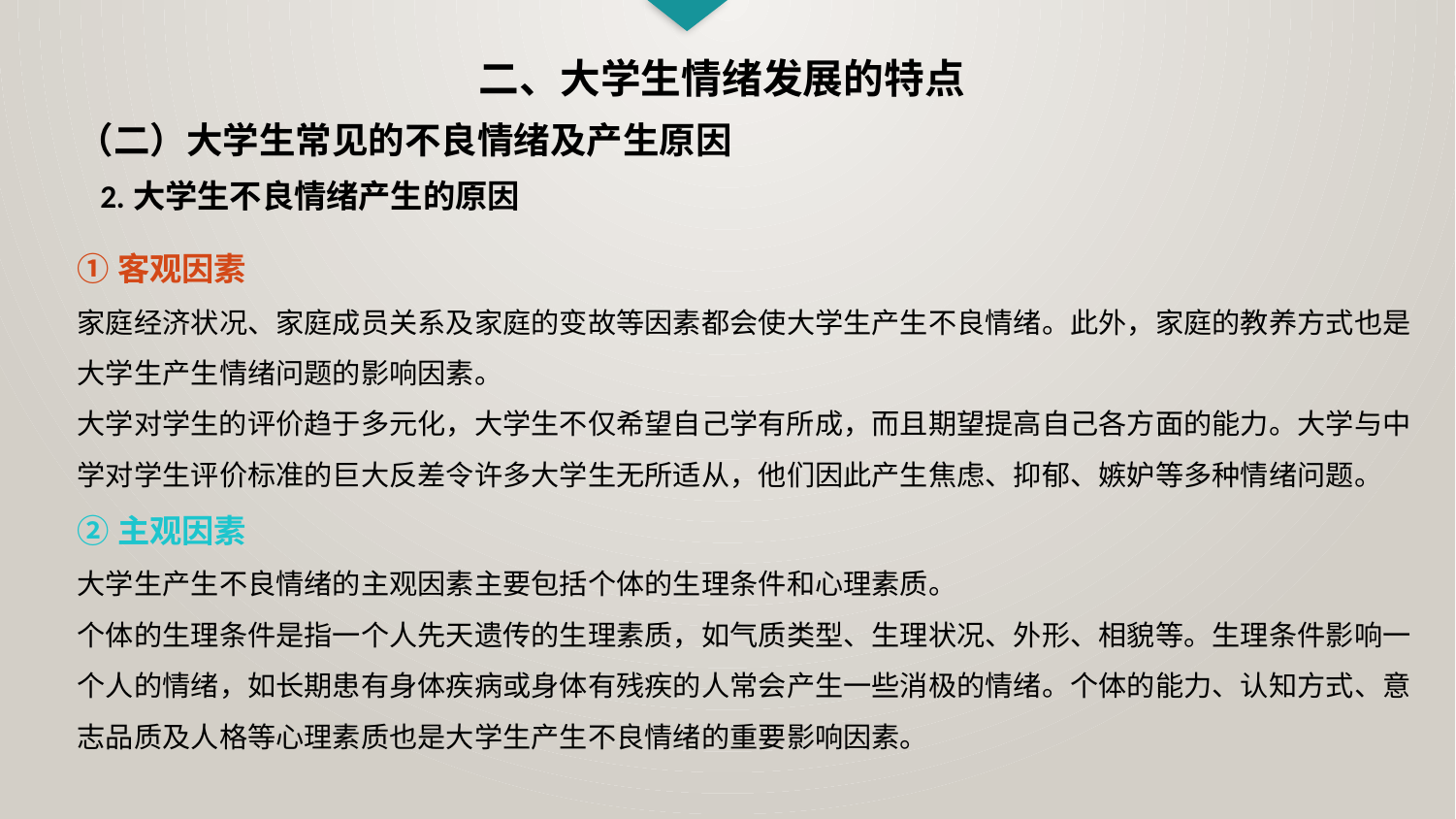

二、大学生情绪发展的特点
（二）大学生常见的不良情绪及产生原因
2.大学生不良情绪产生的原因
①客观因素
家庭经济状况、家庭成员关系及家庭的变故等因素都会使大学生产生不良情绪。此外，家庭的教养方式也是大学生产生情绪问题的影响因素。
大学对学生的评价趋于多元化，大学生不仅希望自己学有所成，而且期望提高自己各方面的能力。大学与中学对学生评价标准的巨大反差令许多大学生无所适从，他们因此产生焦虑、抑郁、嫉妒等多种情绪问题。
②主观因素
大学生产生不良情绪的主观因素主要包括个体的生理条件和心理素质。
个体的生理条件是指一个人先天遗传的生理素质，如气质类型、生理状况、外形、相貌等。生理条件影响一个人的情绪，如长期患有身体疾病或身体有残疾的人常会产生一些消极的情绪。个体的能力、认知方式、意志品质及人格等心理素质也是大学生产生不良情绪的重要影响因素。
58